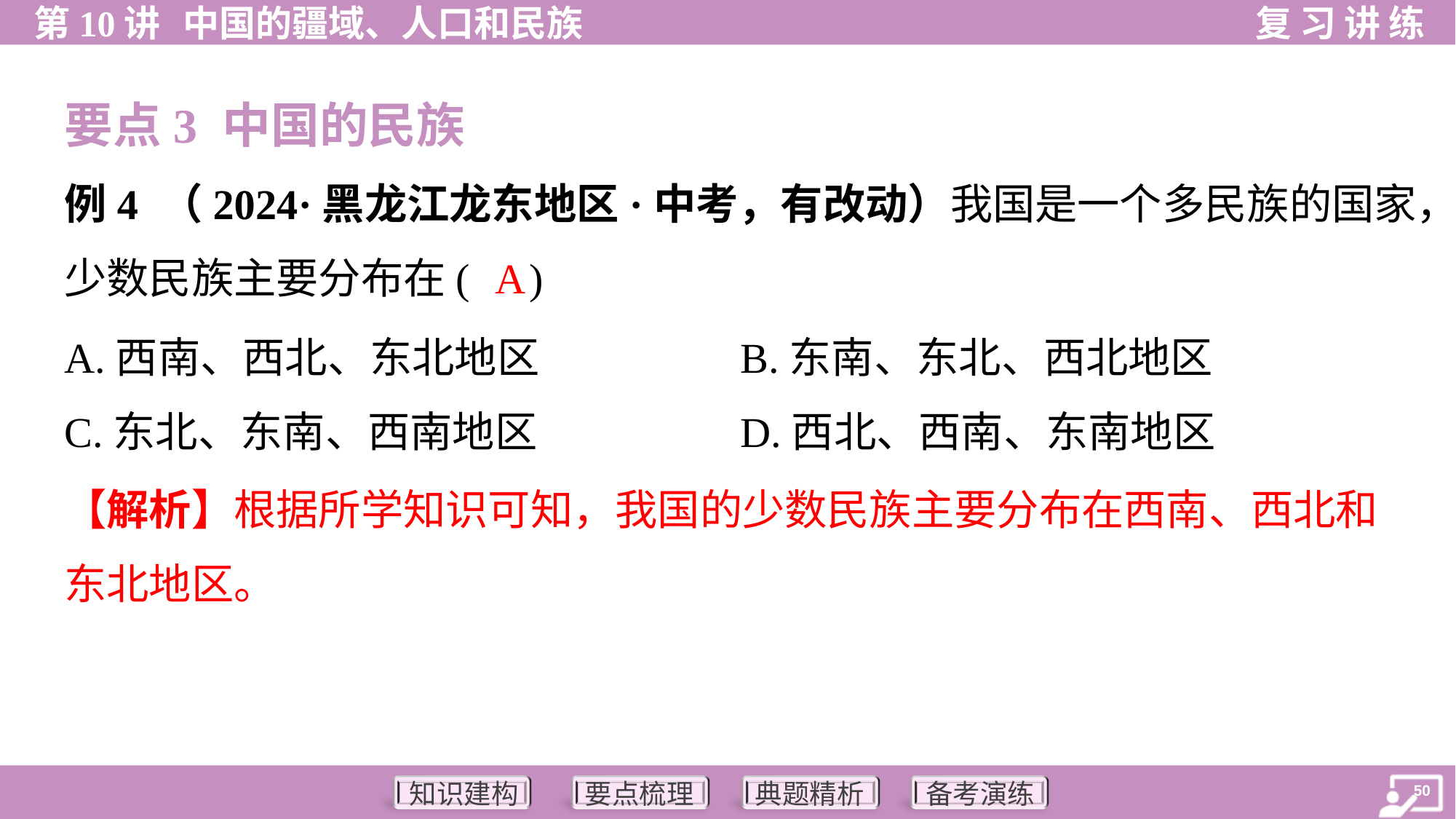

要点3 中国的民族
例4 （2024·黑龙江龙东地区·中考，有改动）我国是一个多民族的国家，
少数民族主要分布在(     )
A
A.西南、西北、东北地区	B.东南、东北、西北地区
C.东北、东南、西南地区	D.西北、西南、东南地区
【解析】根据所学知识可知，我国的少数民族主要分布在西南、西北和
东北地区。